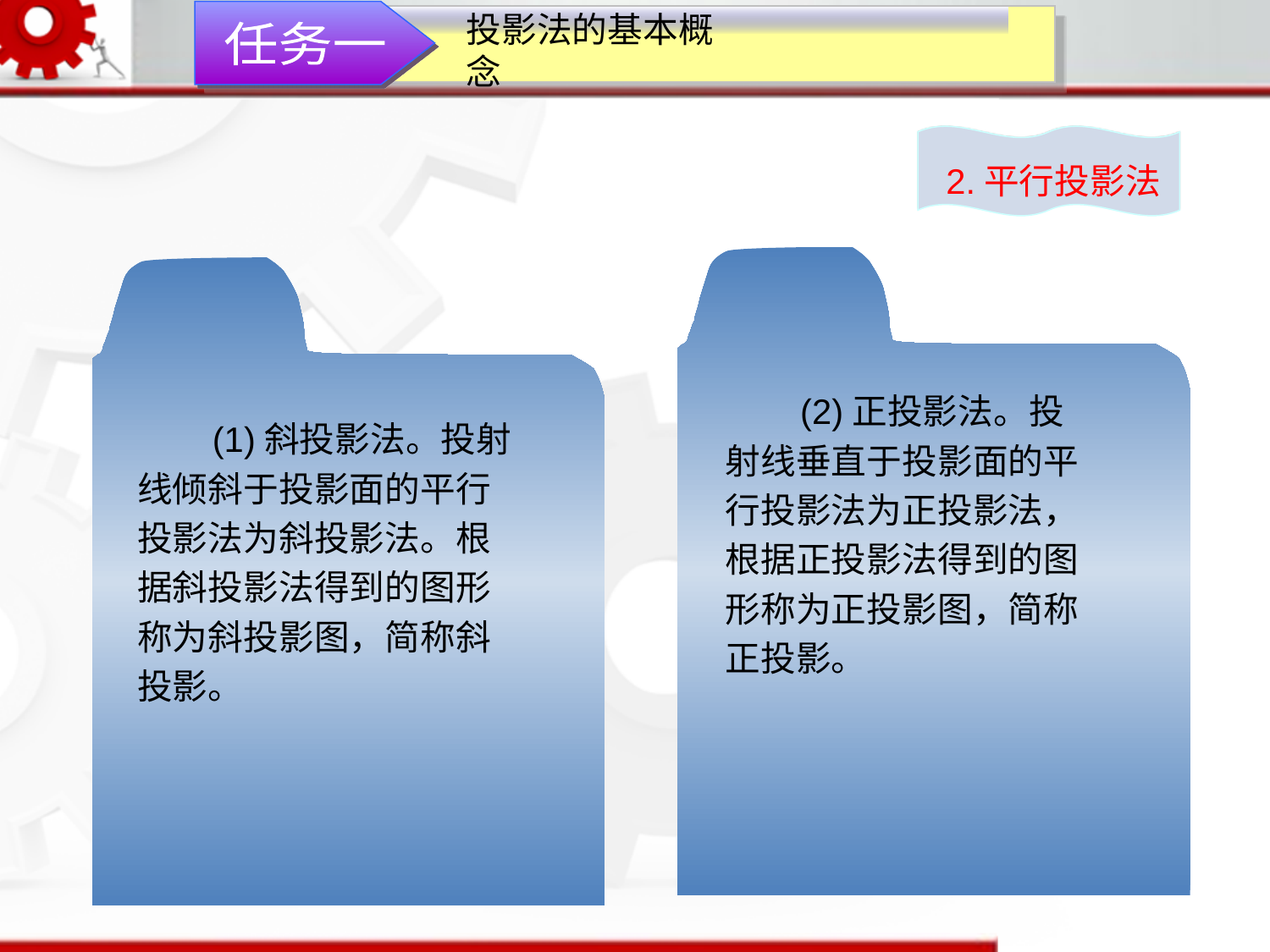

任务一
投影法的基本概念

2.平行投影法

(2)正投影法。投射线垂直于投影面的平行投影法为正投影法，根据正投影法得到的图形称为正投影图，简称正投影。

(1)斜投影法。投射线倾斜于投影面的平行投影法为斜投影法。根据斜投影法得到的图形称为斜投影图，简称斜投影。